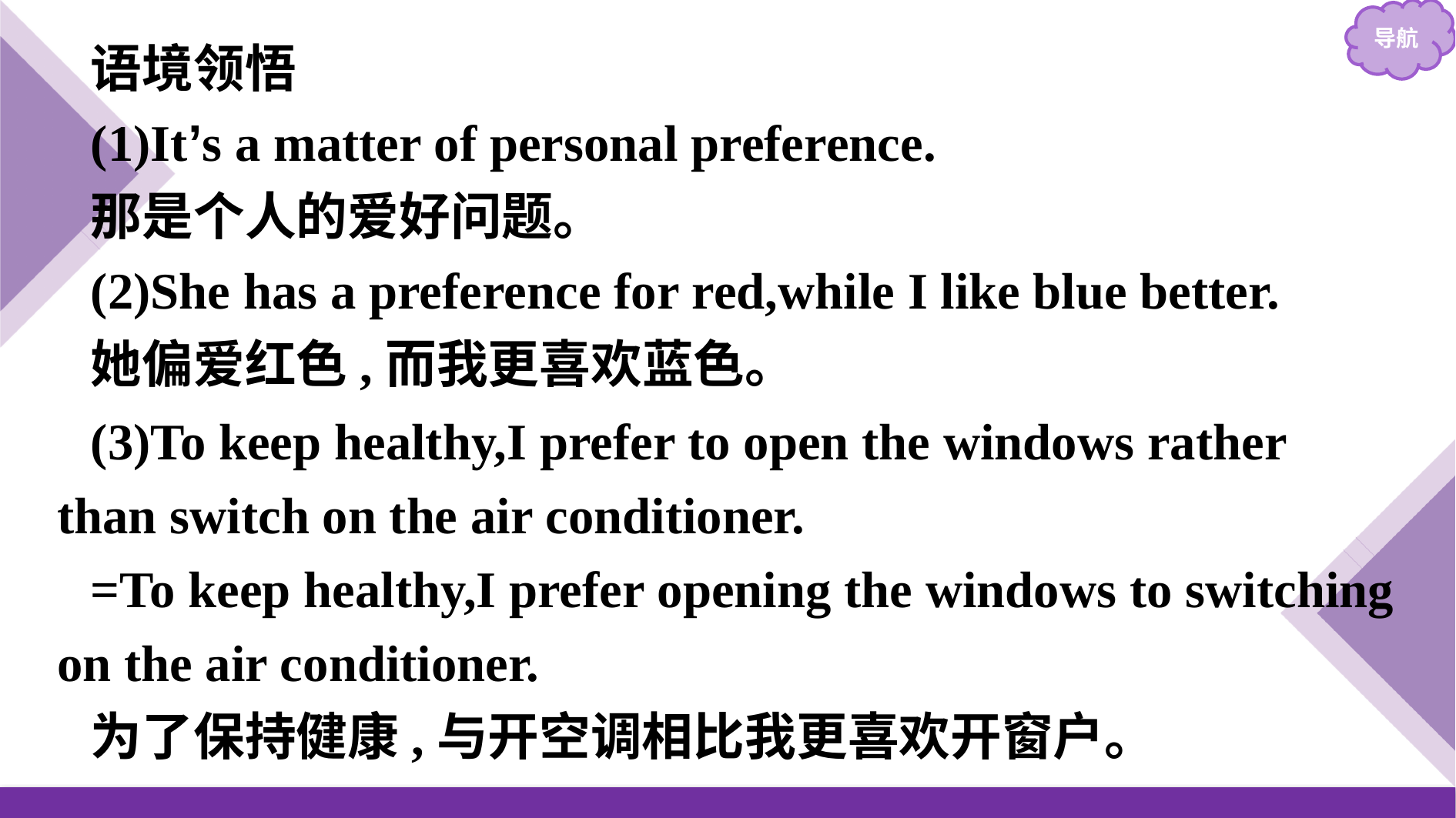

语境领悟
(1)It’s a matter of personal preference.
那是个人的爱好问题。
(2)She has a preference for red,while I like blue better.
她偏爱红色,而我更喜欢蓝色。
(3)To keep healthy,I prefer to open the windows rather than switch on the air conditioner.
=To keep healthy,I prefer opening the windows to switching on the air conditioner.
为了保持健康,与开空调相比我更喜欢开窗户。